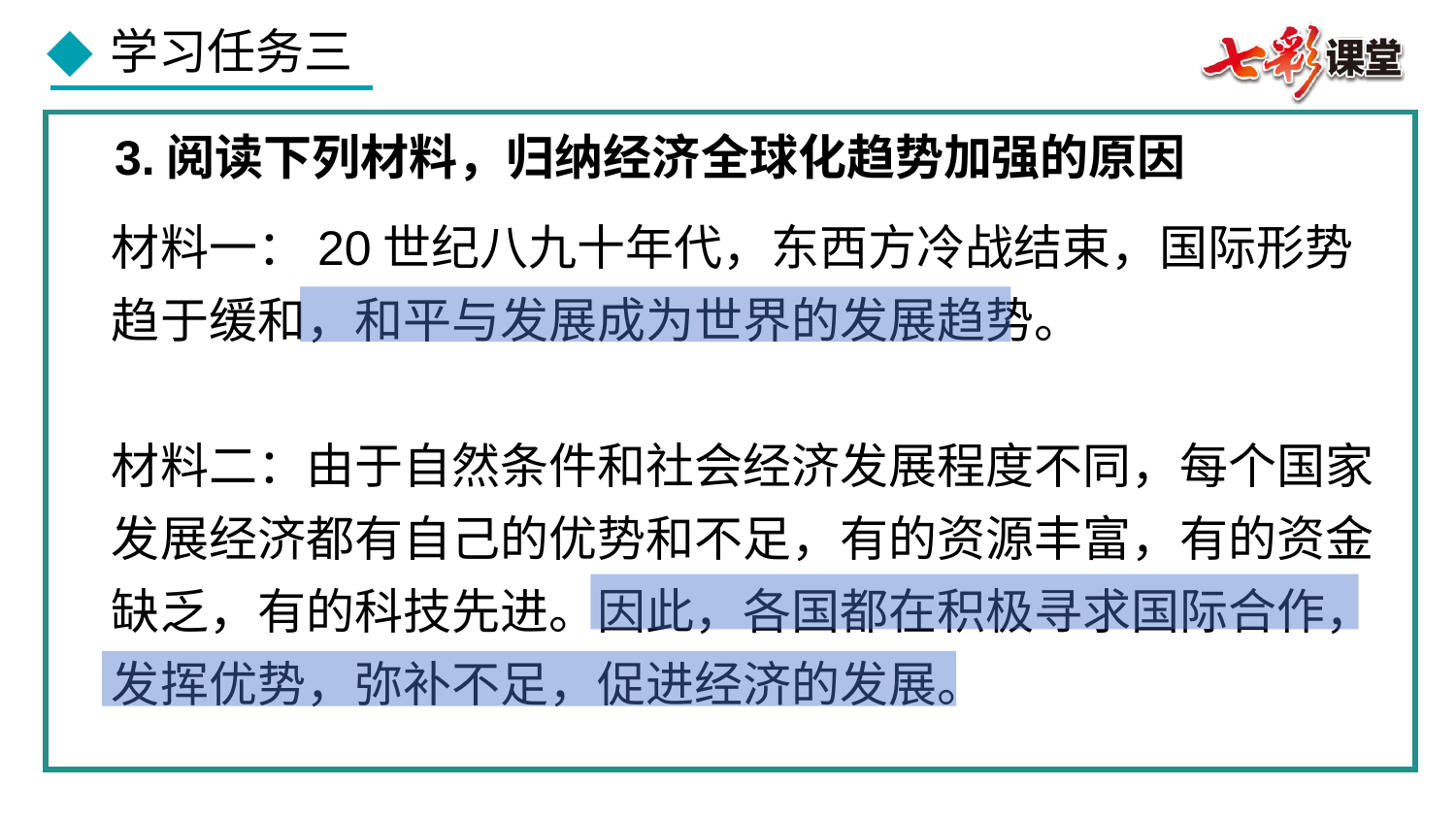

3.阅读下列材料，归纳经济全球化趋势加强的原因
材料一：20世纪八九十年代，东西方冷战结束，国际形势趋于缓和，和平与发展成为世界的发展趋势。

材料二：由于自然条件和社会经济发展程度不同，每个国家发展经济都有自己的优势和不足，有的资源丰富，有的资金缺乏，有的科技先进。因此，各国都在积极寻求国际合作，发挥优势，弥补不足，促进经济的发展。